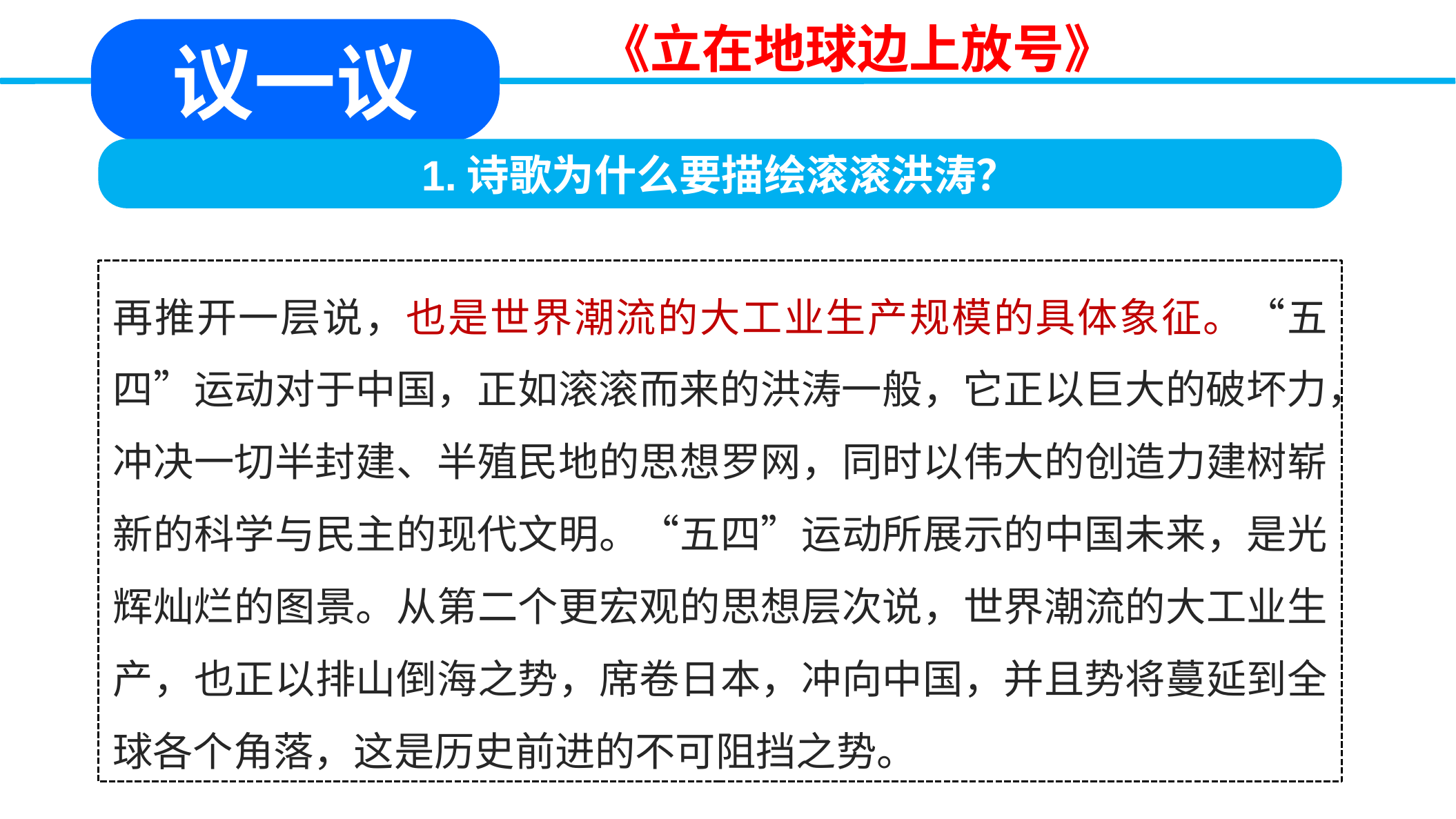

《立在地球边上放号》
议一议

扶夷江
1.诗歌为什么要描绘滚滚洪涛？
天一巷
再推开一层说，也是世界潮流的大工业生产规模的具体象征。“五四”运动对于中国，正如滚滚而来的洪涛一般，它正以巨大的破坏力，冲决一切半封建、半殖民地的思想罗网，同时以伟大的创造力建树崭新的科学与民主的现代文明。“五四”运动所展示的中国未来，是光辉灿烂的图景。从第二个更宏观的思想层次说，世界潮流的大工业生产，也正以排山倒海之势，席卷日本，冲向中国，并且势将蔓延到全球各个角落，这是历史前进的不可阻挡之势。